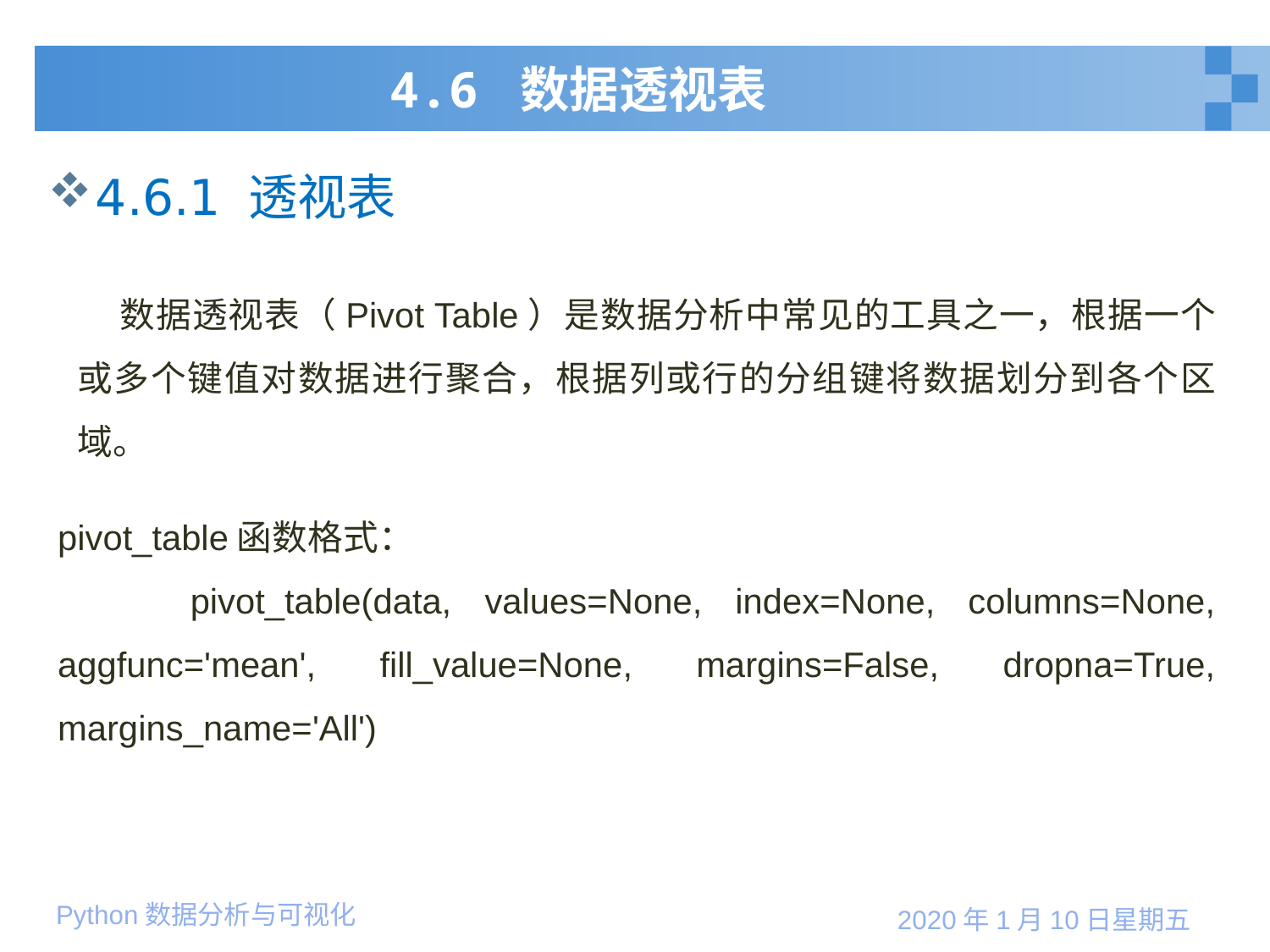

# 4.6 数据透视表
4.6.1 透视表
数据透视表（Pivot Table）是数据分析中常见的工具之一，根据一个或多个键值对数据进行聚合，根据列或行的分组键将数据划分到各个区域。
pivot_table函数格式：
    pivot_table(data, values=None, index=None, columns=None, aggfunc='mean', fill_value=None, margins=False, dropna=True, margins_name='All')
2020年1月10日星期五